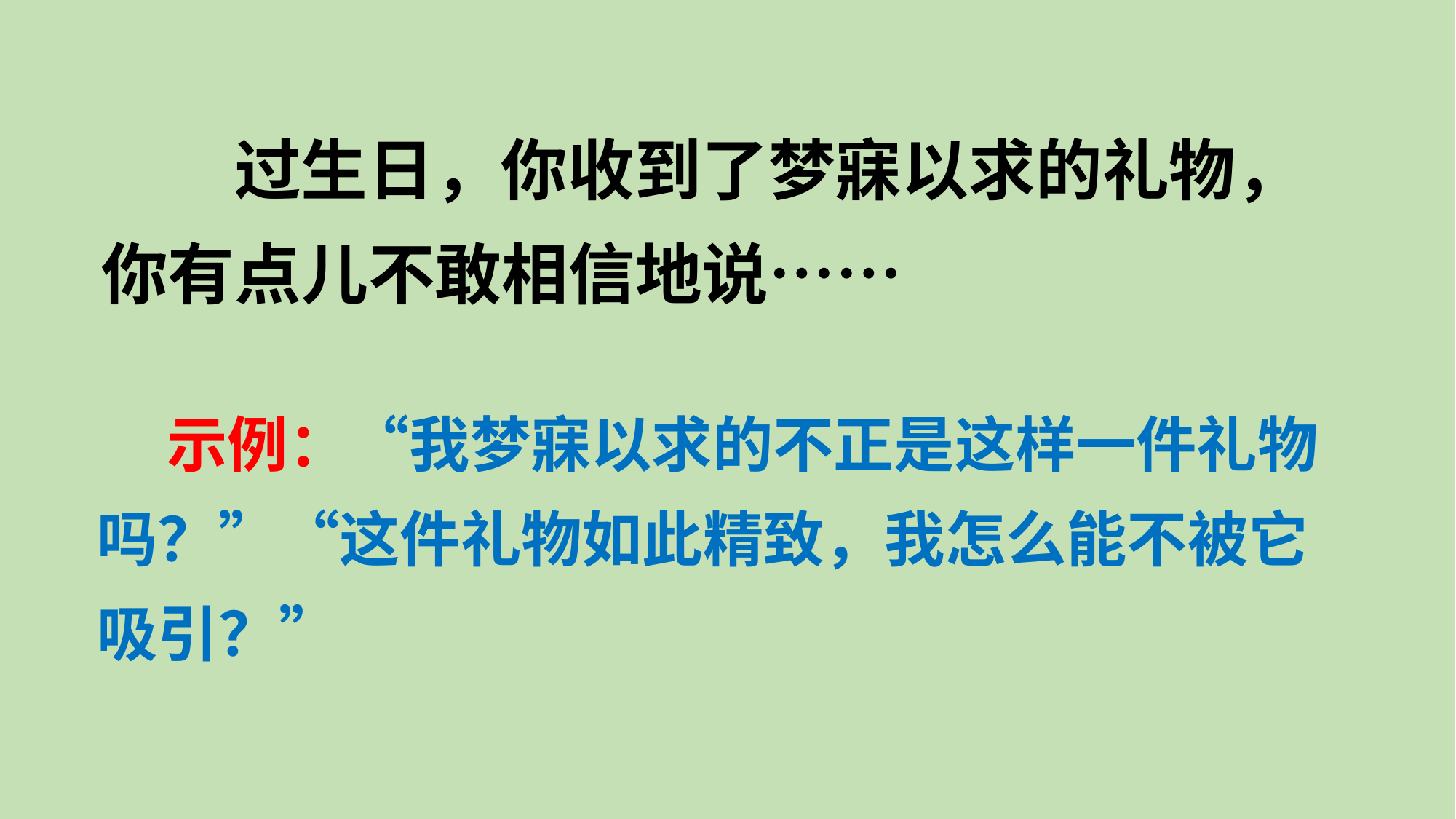

过生日，你收到了梦寐以求的礼物，你有点儿不敢相信地说……
    示例：“我梦寐以求的不正是这样一件礼物吗？”“这件礼物如此精致，我怎么能不被它吸引？”